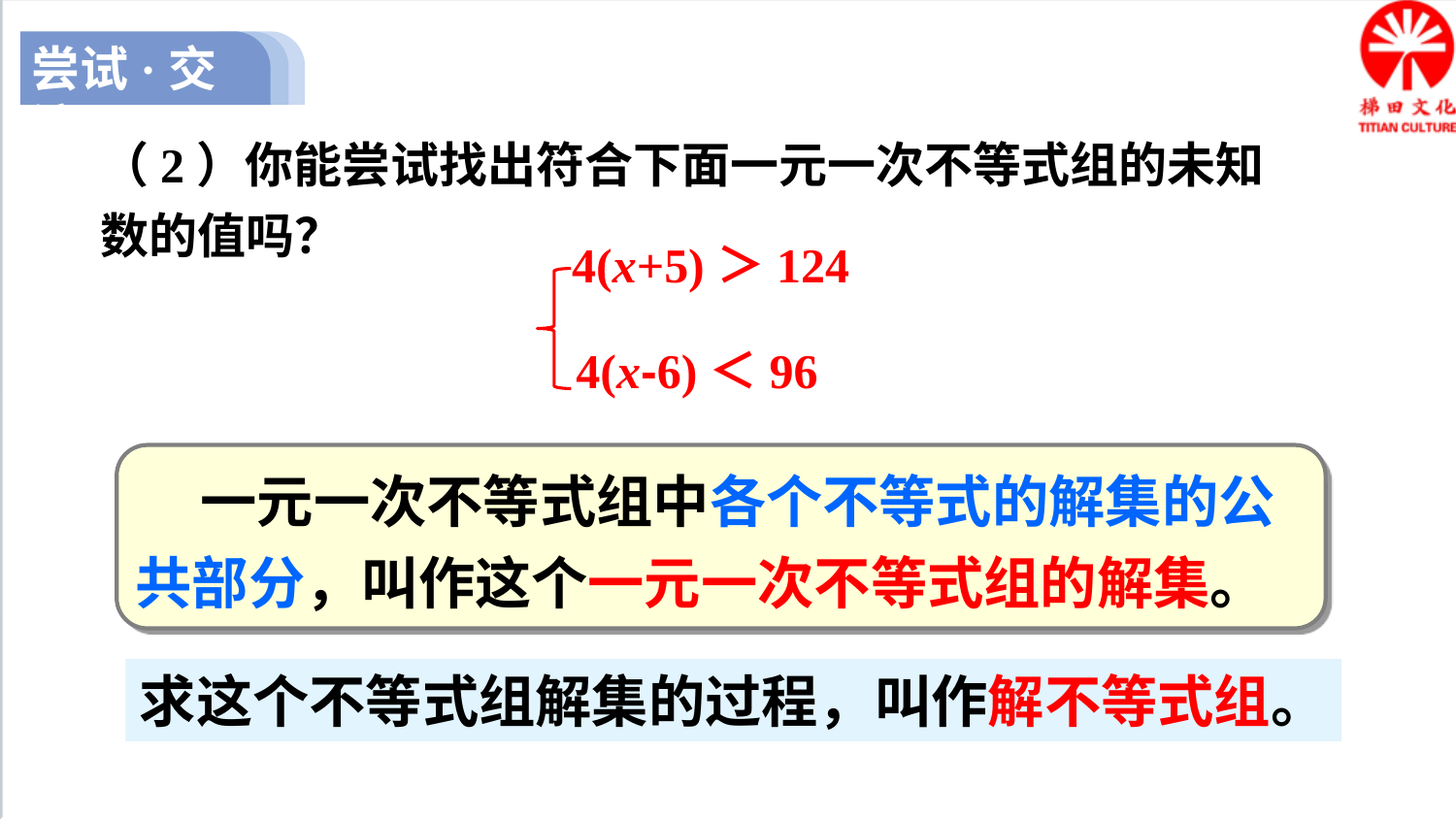

尝试·交流

（2）你能尝试找出符合下面一元一次不等式组的未知数的值吗？
4(x+5)＞124

4(x-6)＜96
    一元一次不等式组中各个不等式的解集的公共部分，叫作这个一元一次不等式组的解集。

求这个不等式组解集的过程，叫作解不等式组。